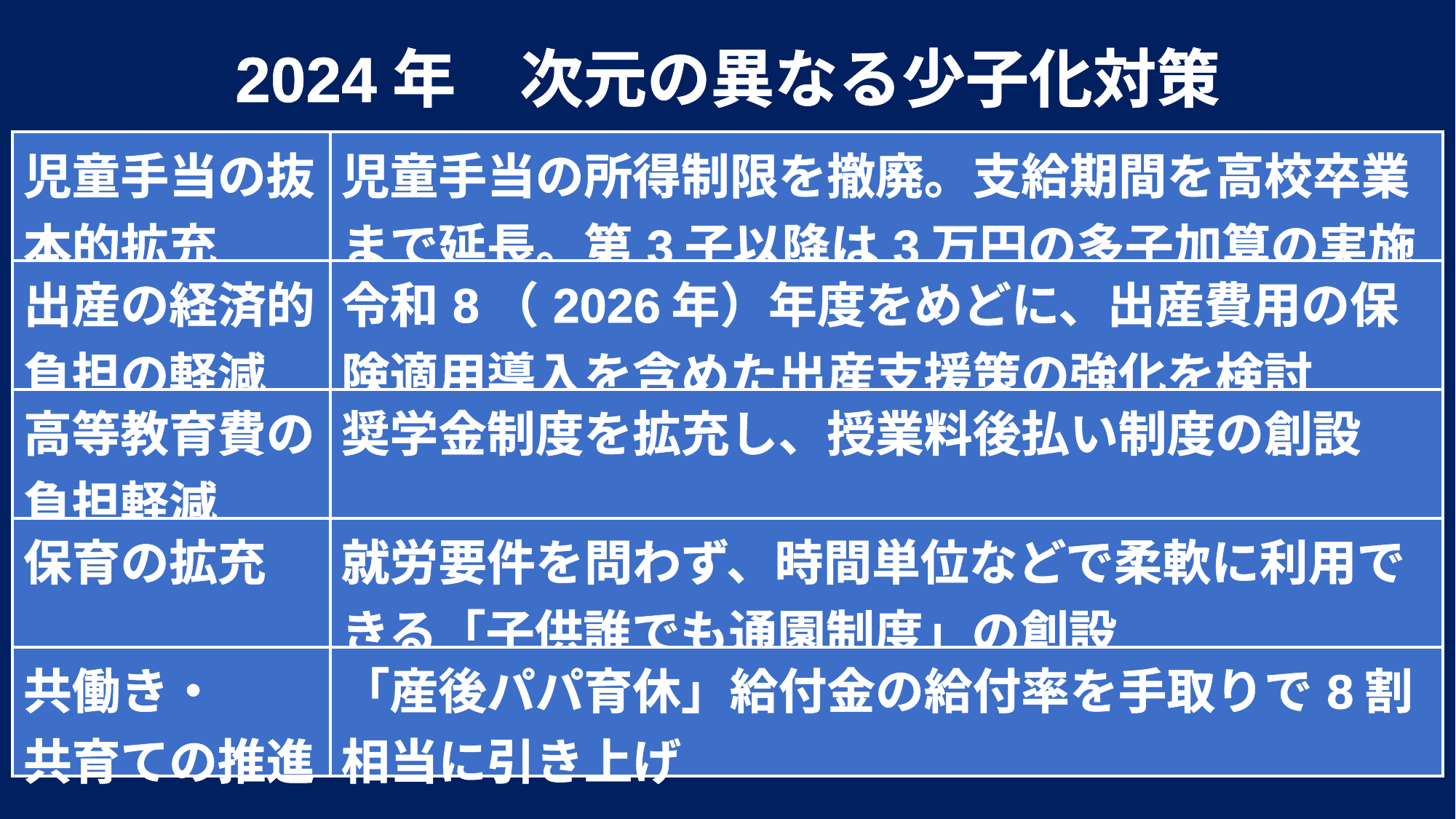

2024年　次元の異なる少子化対策
| 児童手当の抜本的拡充 | 児童手当の所得制限を撤廃。支給期間を高校卒業まで延長。第3子以降は3万円の多子加算の実施 |
| --- | --- |
| 出産の経済的負担の軽減 | 令和8（2026年）年度をめどに、出産費用の保険適用導入を含めた出産支援策の強化を検討 |
| 高等教育費の負担軽減 | 奨学金制度を拡充し、授業料後払い制度の創設 |
| 保育の拡充 | 就労要件を問わず、時間単位などで柔軟に利用できる「子供誰でも通園制度」の創設 |
| 共働き・ 共育ての推進 | 「産後パパ育休」給付金の給付率を手取りで8割相当に引き上げ |